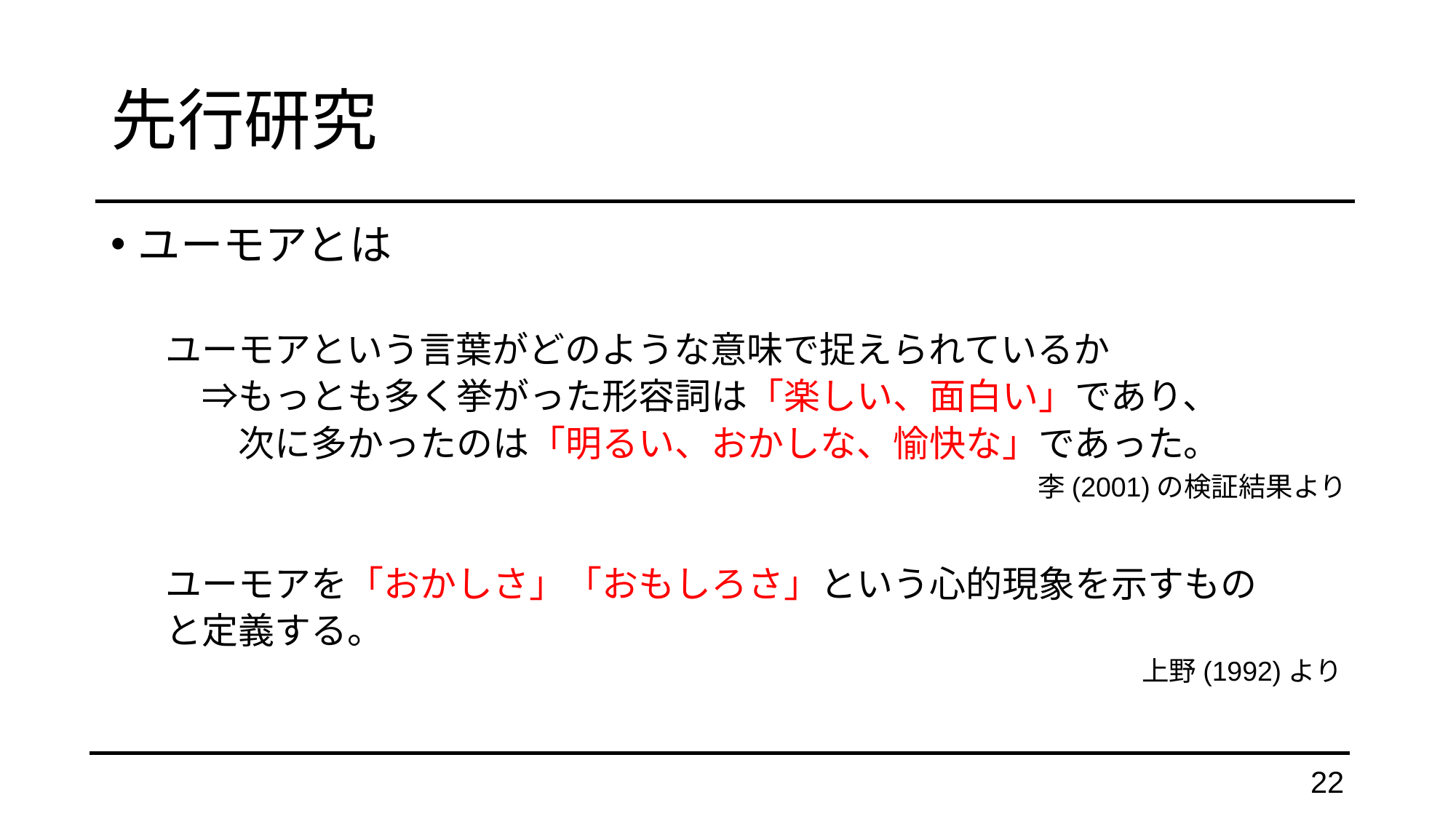

# 先行研究
ユーモアとは

ユーモアという言葉がどのような意味で捉えられているか
　⇒もっとも多く挙がった形容詞は「楽しい、面白い」であり、
　　次に多かったのは「明るい、おかしな、愉快な」であった。

ユーモアを「おかしさ」「おもしろさ」という心的現象を示すもの
と定義する。
李(2001)の検証結果より
上野(1992)より
22